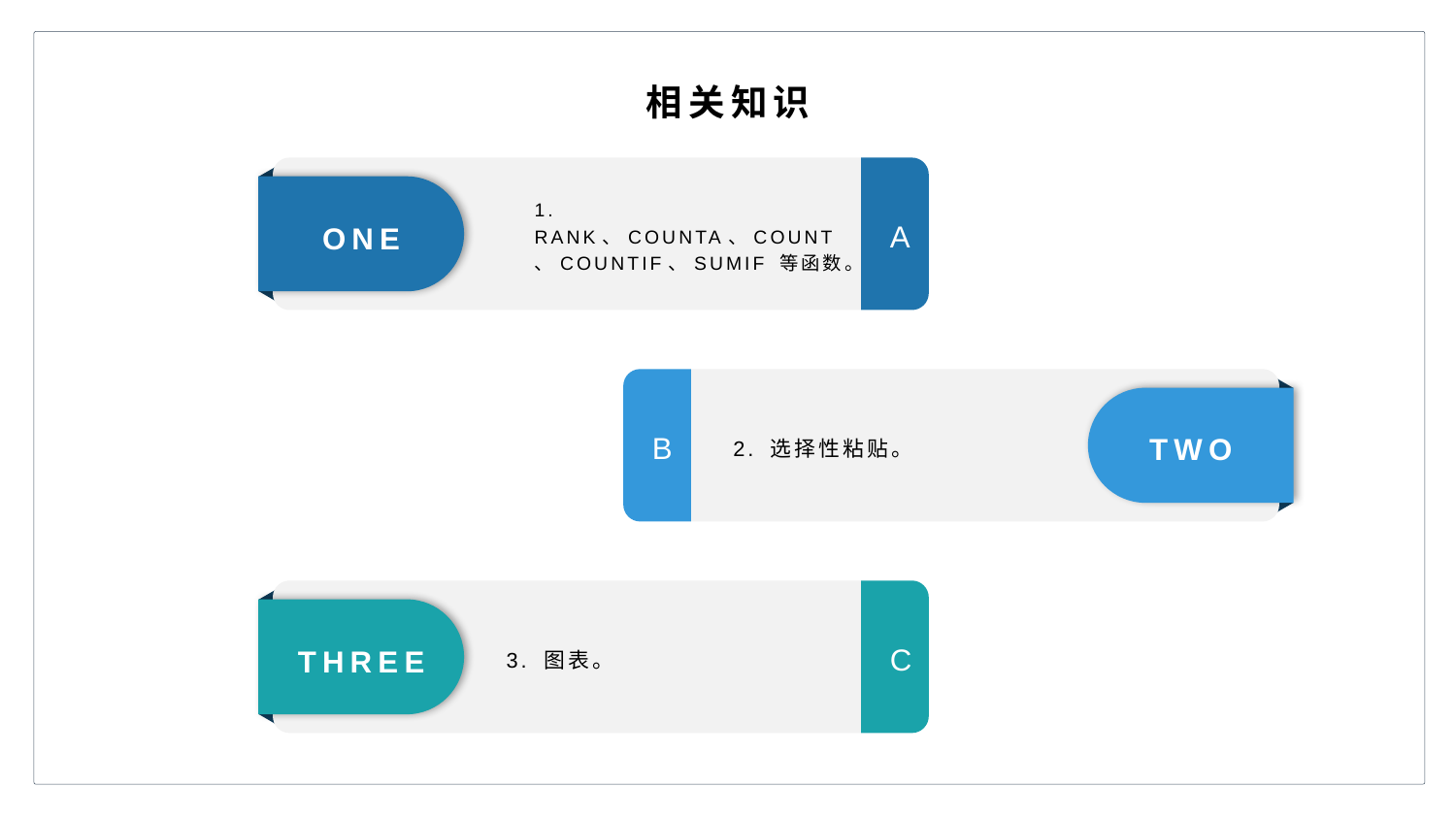

相关知识

1. RANK、COUNTA、COUNT、COUNTIF、SUMIF 等函数。
ONE
A

2. 选择性粘贴。
TWO
B

3. 图表。
THREE
C